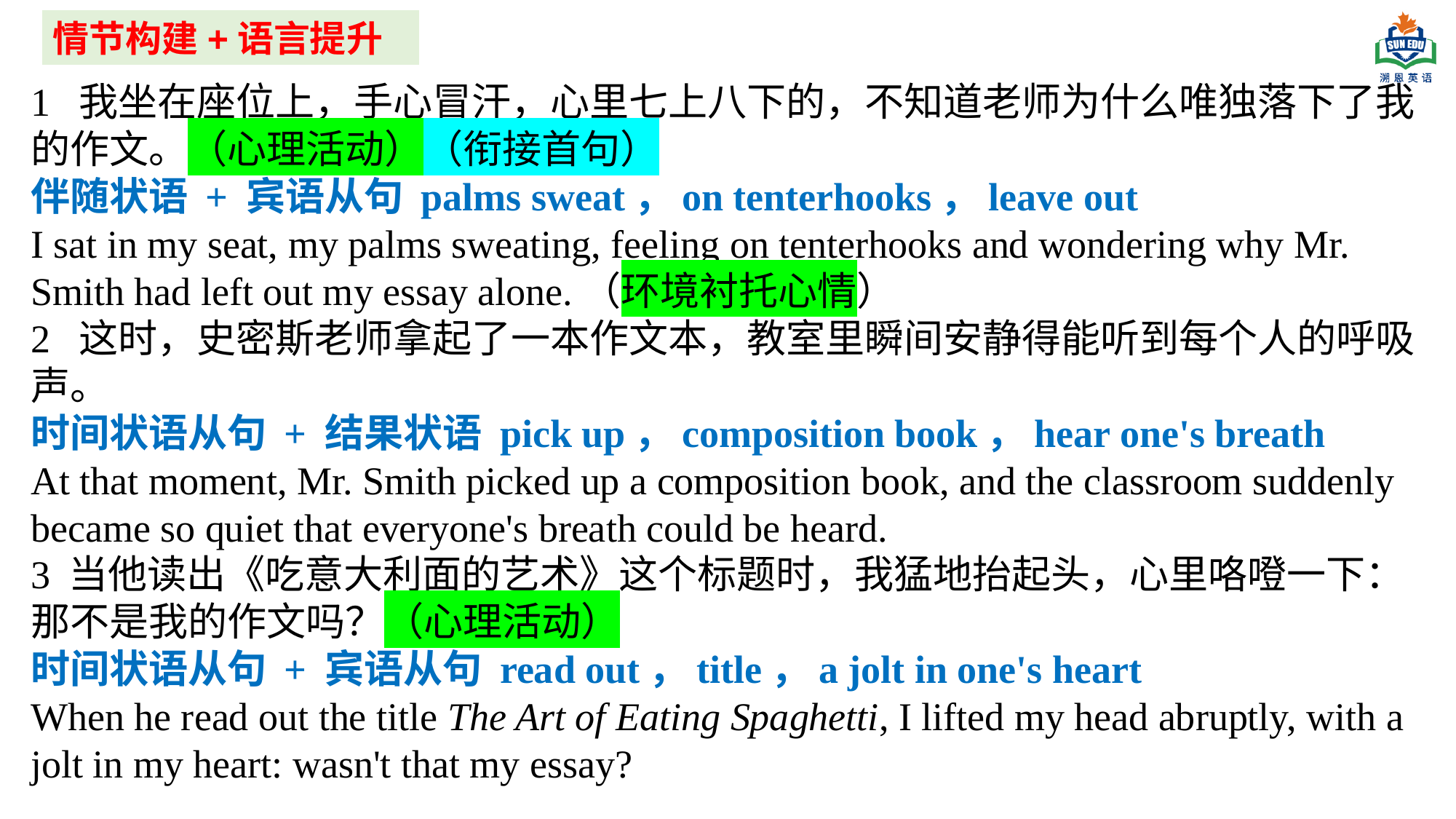

情节构建+语言提升
1  我坐在座位上，手心冒汗，心里七上八下的，不知道老师为什么唯独落下了我的作文。（心理活动）（衔接首句）
伴随状语 + 宾语从句 palms sweat，on tenterhooks，leave out
I sat in my seat, my palms sweating, feeling on tenterhooks and wondering why Mr. Smith had left out my essay alone.（环境衬托心情）
2  这时，史密斯老师拿起了一本作文本，教室里瞬间安静得能听到每个人的呼吸声。
时间状语从句 + 结果状语 pick up，composition book，hear one's breath
At that moment, Mr. Smith picked up a composition book, and the classroom suddenly became so quiet that everyone's breath could be heard.
3 当他读出《吃意大利面的艺术》这个标题时，我猛地抬起头，心里咯噔一下：那不是我的作文吗？（心理活动）
时间状语从句 + 宾语从句 read out，title，a jolt in one's heart
When he read out the title The Art of Eating Spaghetti, I lifted my head abruptly, with a jolt in my heart: wasn't that my essay?